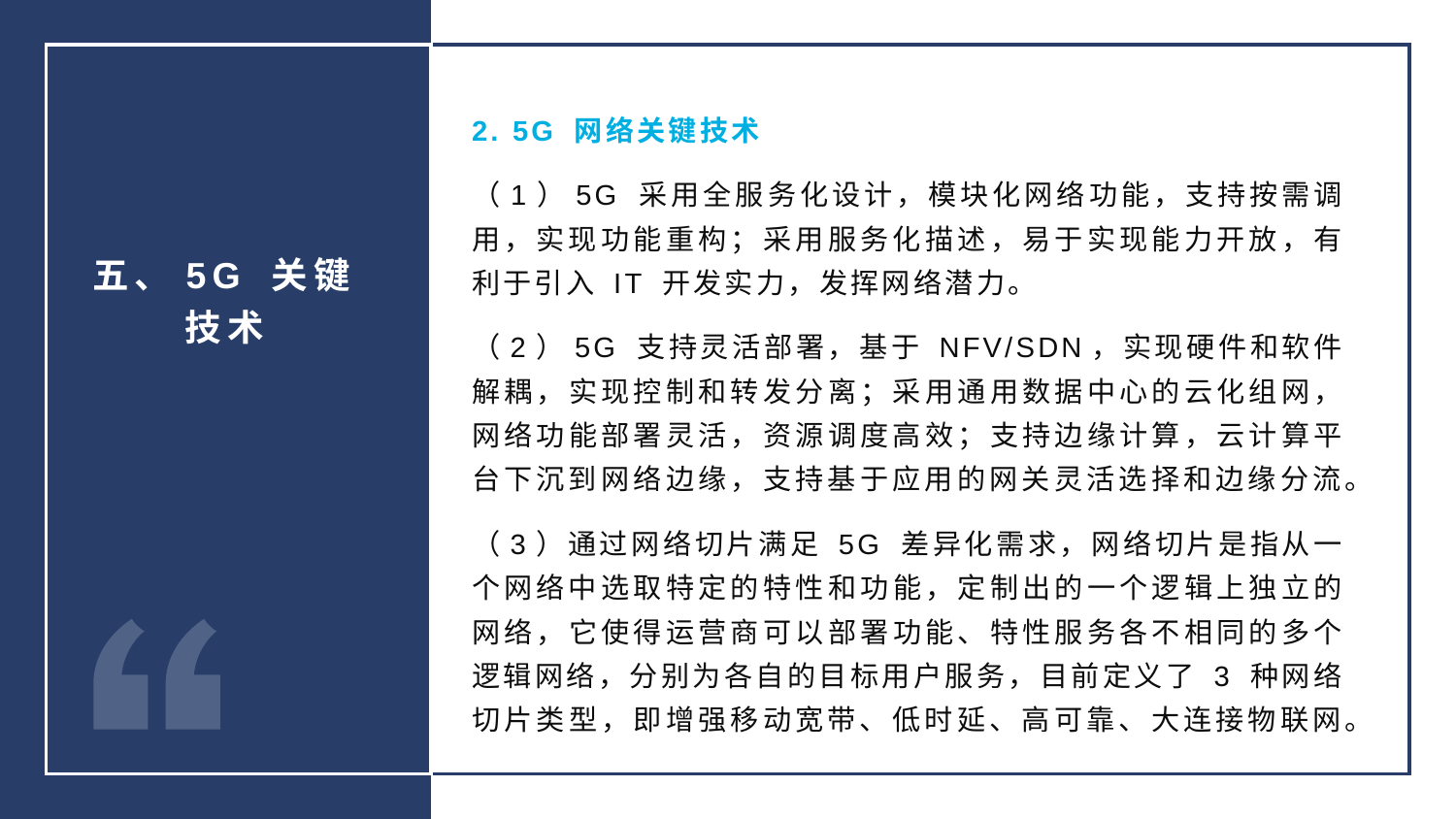

2. 5G 网络关键技术
（1）5G 采用全服务化设计，模块化网络功能，支持按需调用，实现功能重构；采用服务化描述，易于实现能力开放，有利于引入 IT 开发实力，发挥网络潜力。
（2）5G 支持灵活部署，基于 NFV/SDN，实现硬件和软件解耦，实现控制和转发分离；采用通用数据中心的云化组网，网络功能部署灵活，资源调度高效；支持边缘计算，云计算平台下沉到网络边缘，支持基于应用的网关灵活选择和边缘分流。
（3）通过网络切片满足 5G 差异化需求，网络切片是指从一个网络中选取特定的特性和功能，定制出的一个逻辑上独立的网络，它使得运营商可以部署功能、特性服务各不相同的多个逻辑网络，分别为各自的目标用户服务，目前定义了 3 种网络切片类型，即增强移动宽带、低时延、高可靠、大连接物联网。
五、5G 关键技术